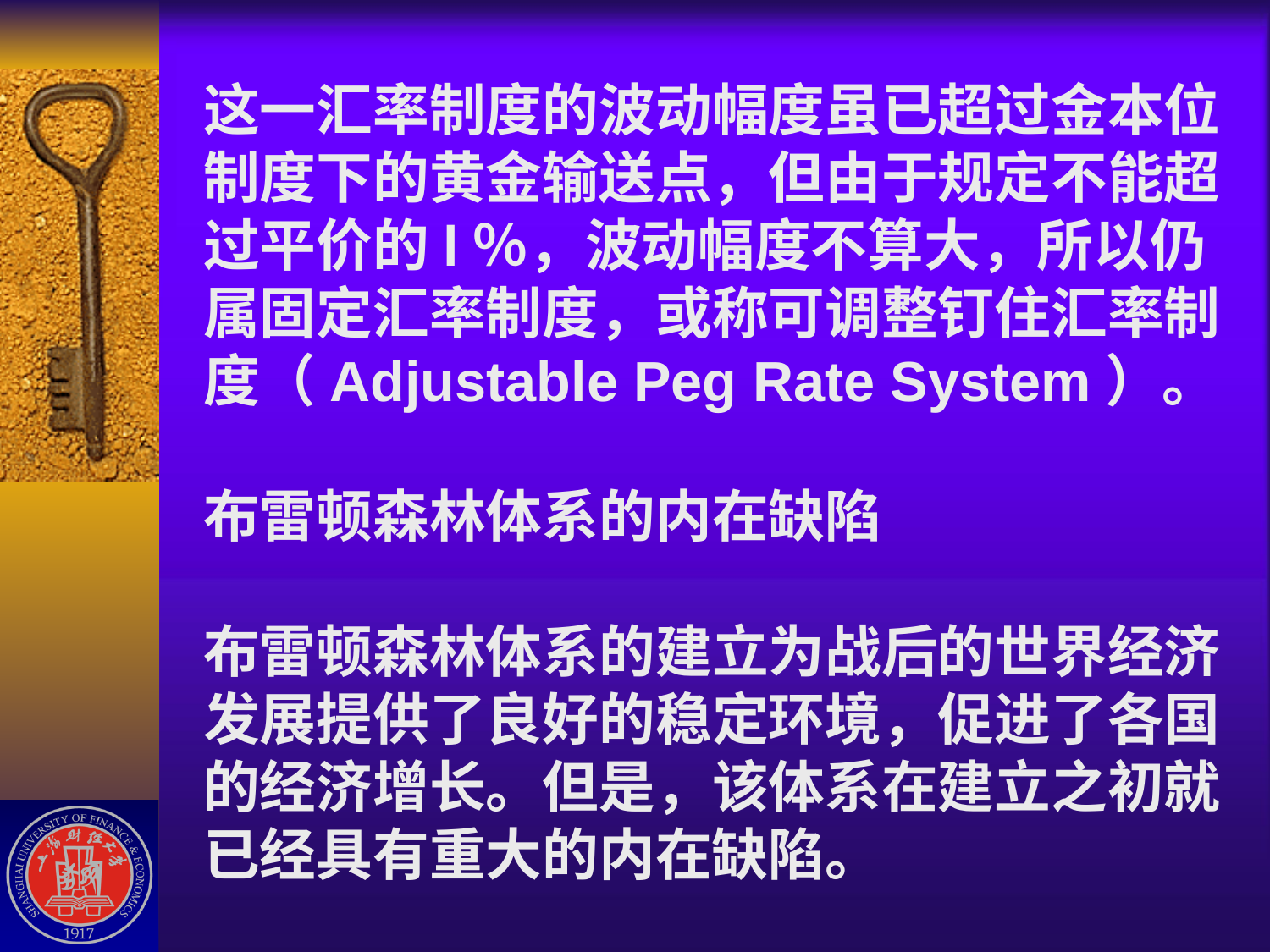

# 这一汇率制度的波动幅度虽已超过金本位制度下的黄金输送点，但由于规定不能超过平价的l％，波动幅度不算大，所以仍属固定汇率制度，或称可调整钉住汇率制度（Adjustable Peg Rate System）。 布雷顿森林体系的内在缺陷 布雷顿森林体系的建立为战后的世界经济发展提供了良好的稳定环境，促进了各国的经济增长。但是，该体系在建立之初就已经具有重大的内在缺陷。